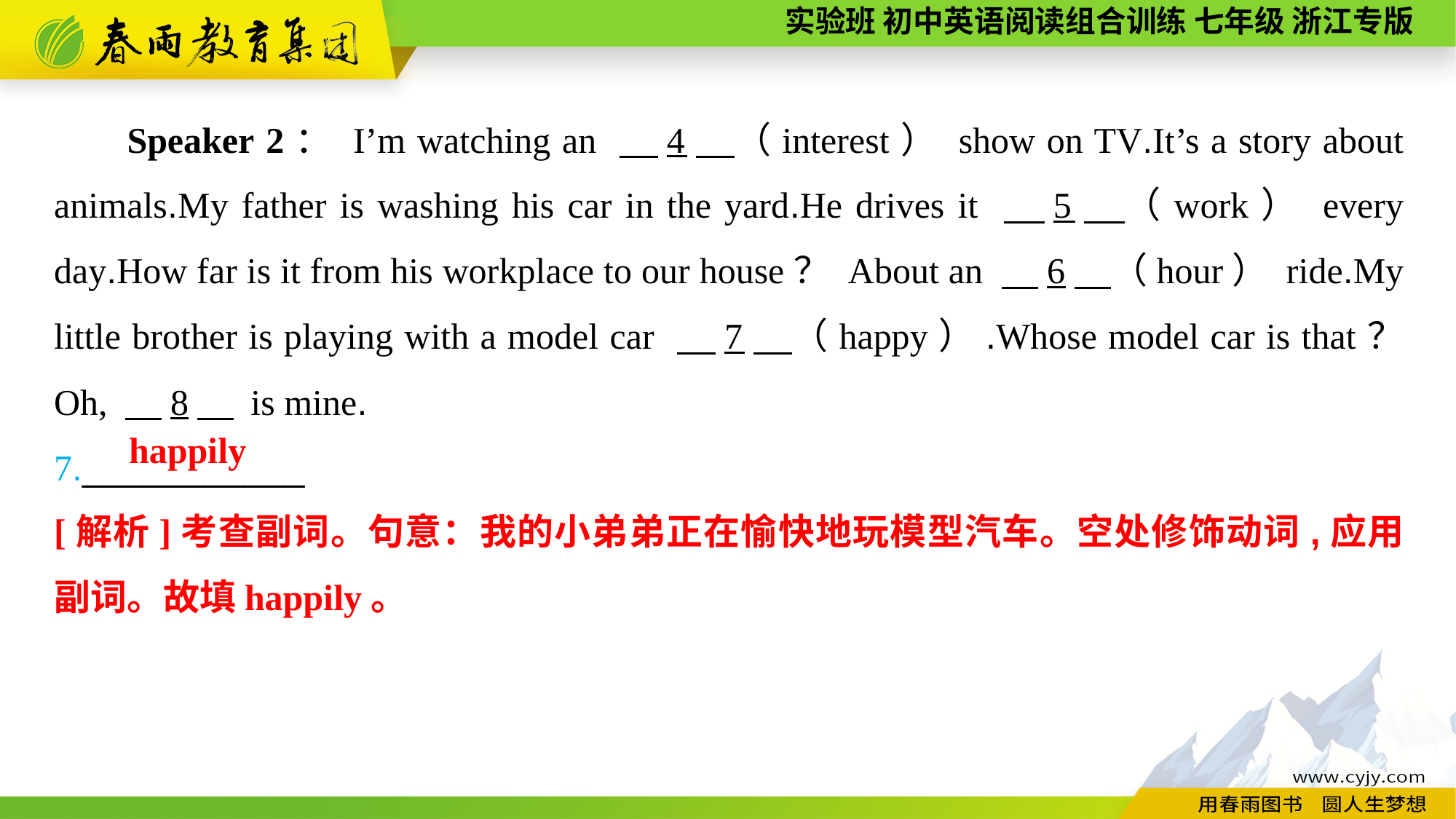

Speaker 2： I’m watching an 　4　（interest） show on TV.It’s a story about animals.My father is washing his car in the yard.He drives it 　5　（work） every day.How far is it from his workplace to our house？ About an 　6　（hour） ride.My little brother is playing with a model car 　7　（happy）.Whose model car is that？ Oh, 　8　 is mine.
7.___________
happily
[解析]考查副词。句意：我的小弟弟正在愉快地玩模型汽车。空处修饰动词,应用副词。故填happily。